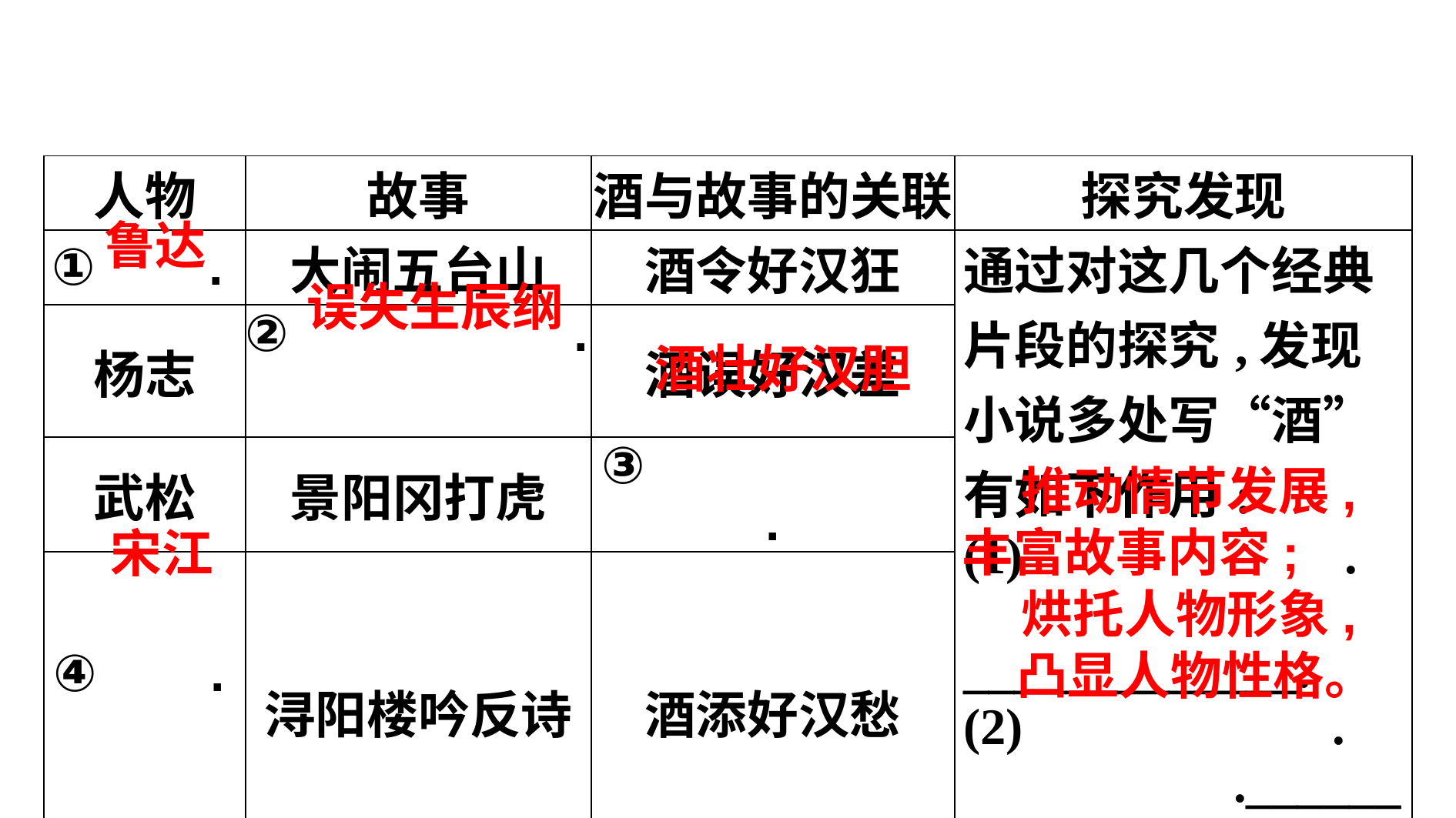

| 人物 | 故事 | 酒与故事的关联 | 探究发现 |
| --- | --- | --- | --- |
| ① . | 大闹五台山 | 酒令好汉狂 | 通过对这几个经典片段的探究,发现小说多处写“酒”有如下作用: (1) . \_\_\_\_\_\_\_\_\_\_\_\_\_. (2) . .\_\_\_\_\_\_\_\_\_\_\_\_\_ |
| 杨志 | ② . | 酒误好汉差 |  |
| 武松 | 景阳冈打虎 | ③ . |  |
| ④ . | 浔阳楼吟反诗 | 酒添好汉愁 |  |
鲁达
误失生辰纲
酒壮好汉胆
推动情节发展,
丰富故事内容;
宋江
烘托人物形象,
凸显人物性格。